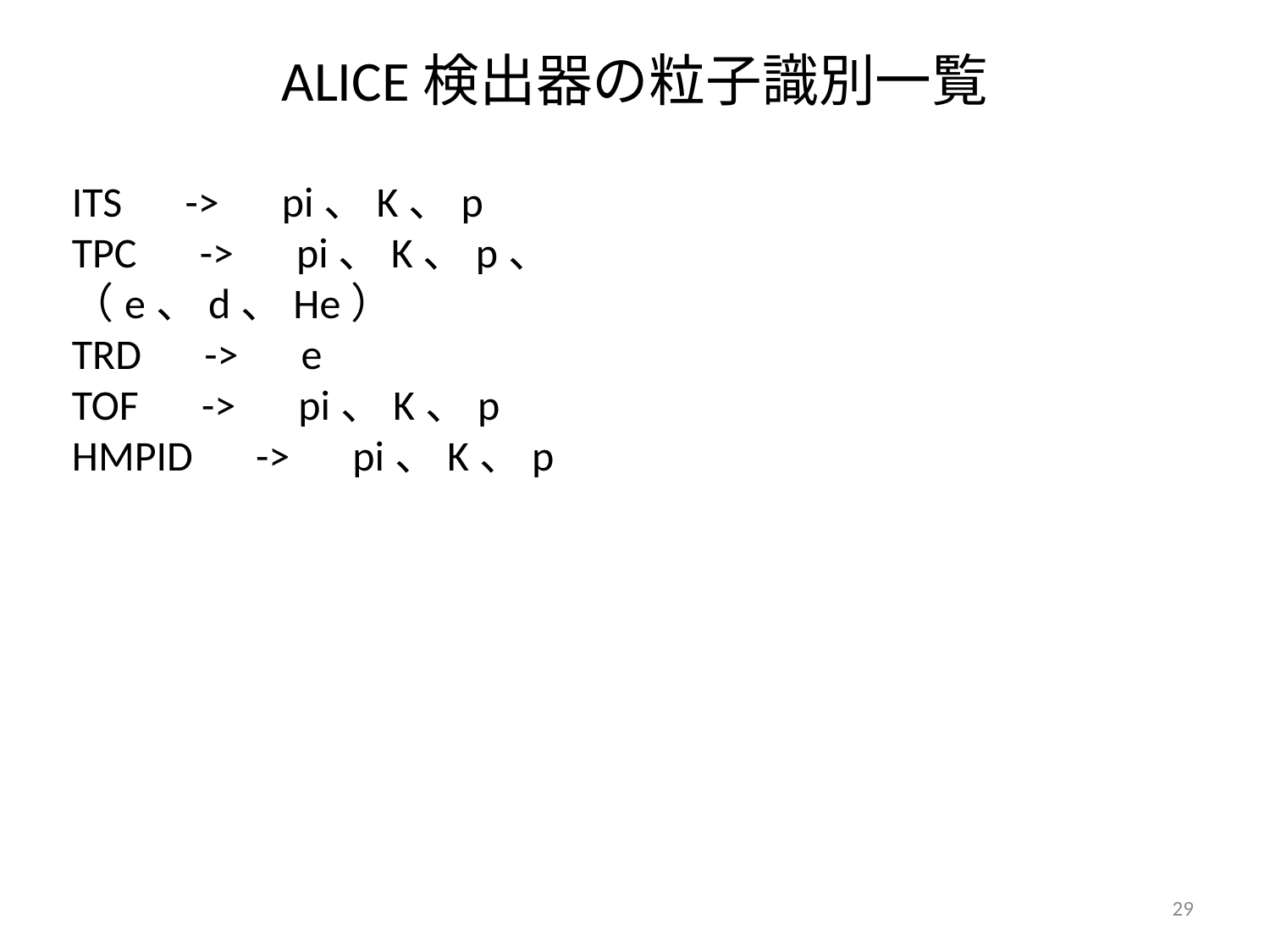

# ALICE検出器の粒子識別一覧
ITS　->　pi、K、p
TPC　->　pi、K、p、（e、d、He）
TRD　->　e
TOF　->　pi、K、p
HMPID　->　pi、K、p
29